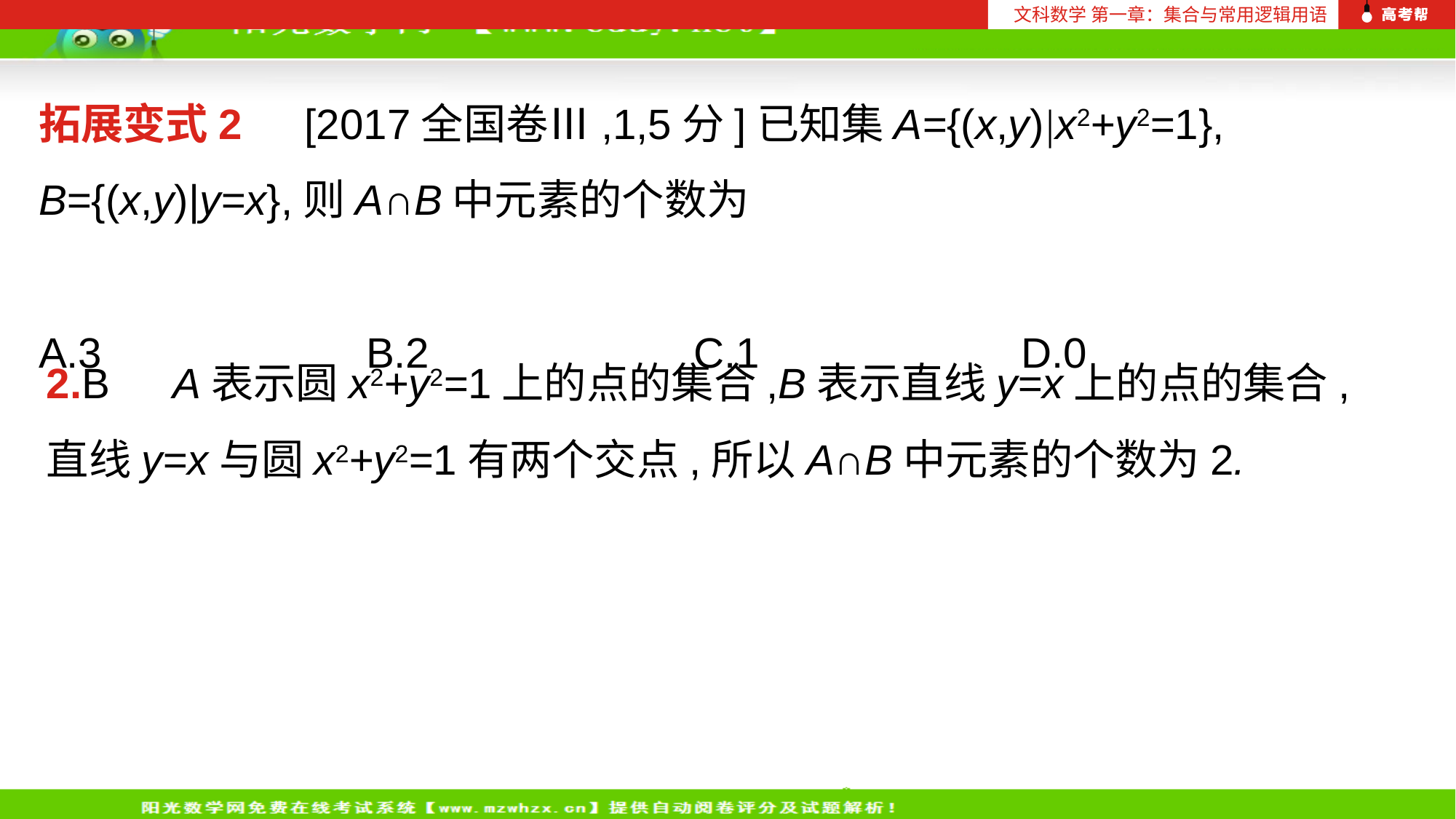

文科数学 第一章：集合与常用逻辑用语

拓展变式2　[2017全国卷Ⅲ,1,5分]已知集A={(x,y)|x2+y2=1},
B={(x,y)|y=x},则A∩B中元素的个数为
A.3			B.2			C.1			D.0
2.B　A表示圆x2+y2=1上的点的集合,B表示直线y=x上的点的集合,直线y=x与圆x2+y2=1有两个交点,所以A∩B中元素的个数为2.